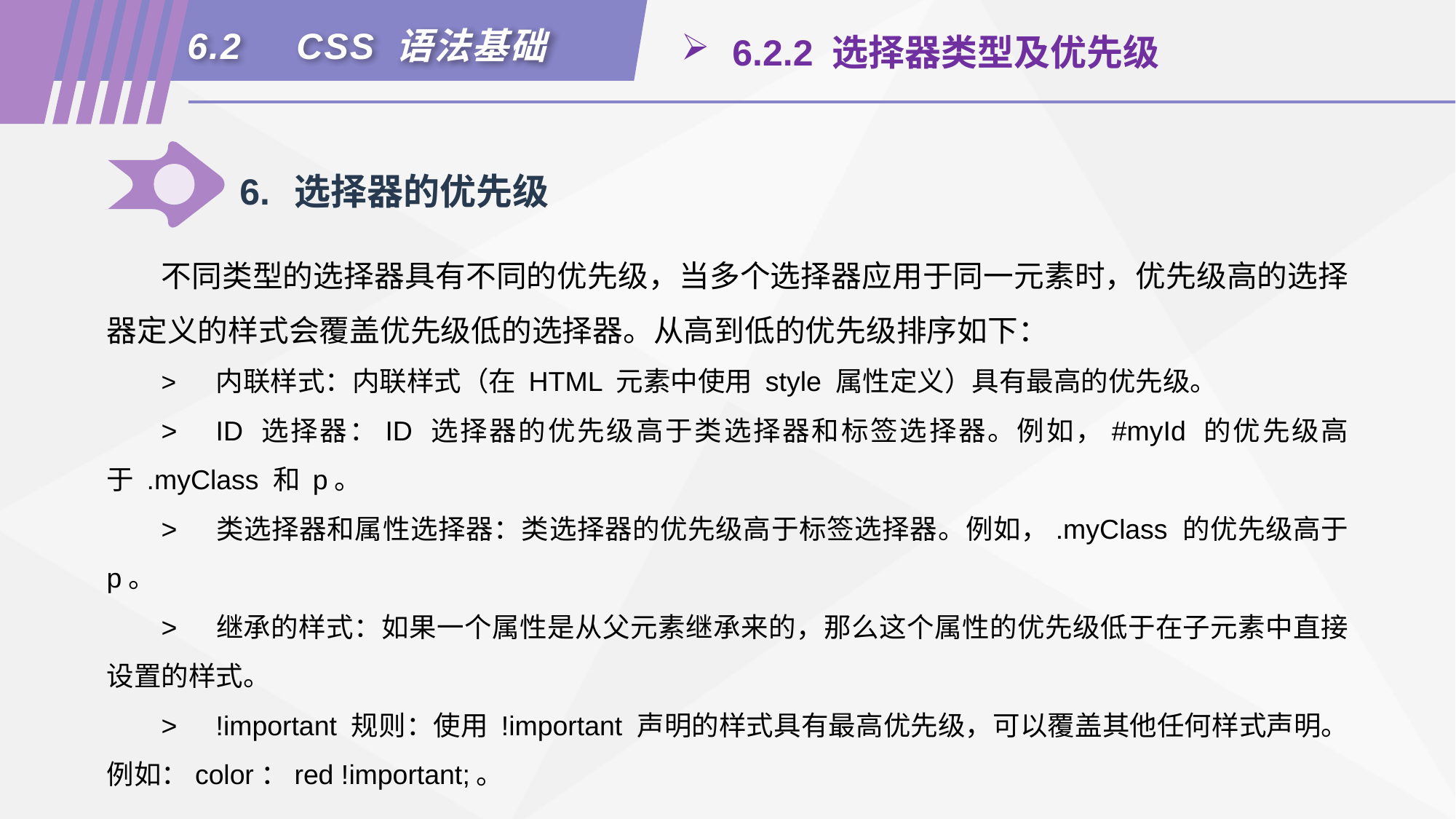

6.2	CSS 语法基础
 6.2.2 选择器类型及优先级

6.	选择器的优先级
不同类型的选择器具有不同的优先级，当多个选择器应用于同一元素时，优先级高的选择器定义的样式会覆盖优先级低的选择器。从高到低的优先级排序如下：
>	内联样式：内联样式（在 HTML 元素中使用 style 属性定义）具有最高的优先级。
>	ID 选择器：ID 选择器的优先级高于类选择器和标签选择器。例如，#myId 的优先级高于 .myClass 和 p。
>	类选择器和属性选择器：类选择器的优先级高于标签选择器。例如，.myClass 的优先级高于 p。
>	继承的样式：如果一个属性是从父元素继承来的，那么这个属性的优先级低于在子元素中直接设置的样式。
>	!important 规则：使用 !important 声明的样式具有最高优先级，可以覆盖其他任何样式声明。例如：color：red !important;。